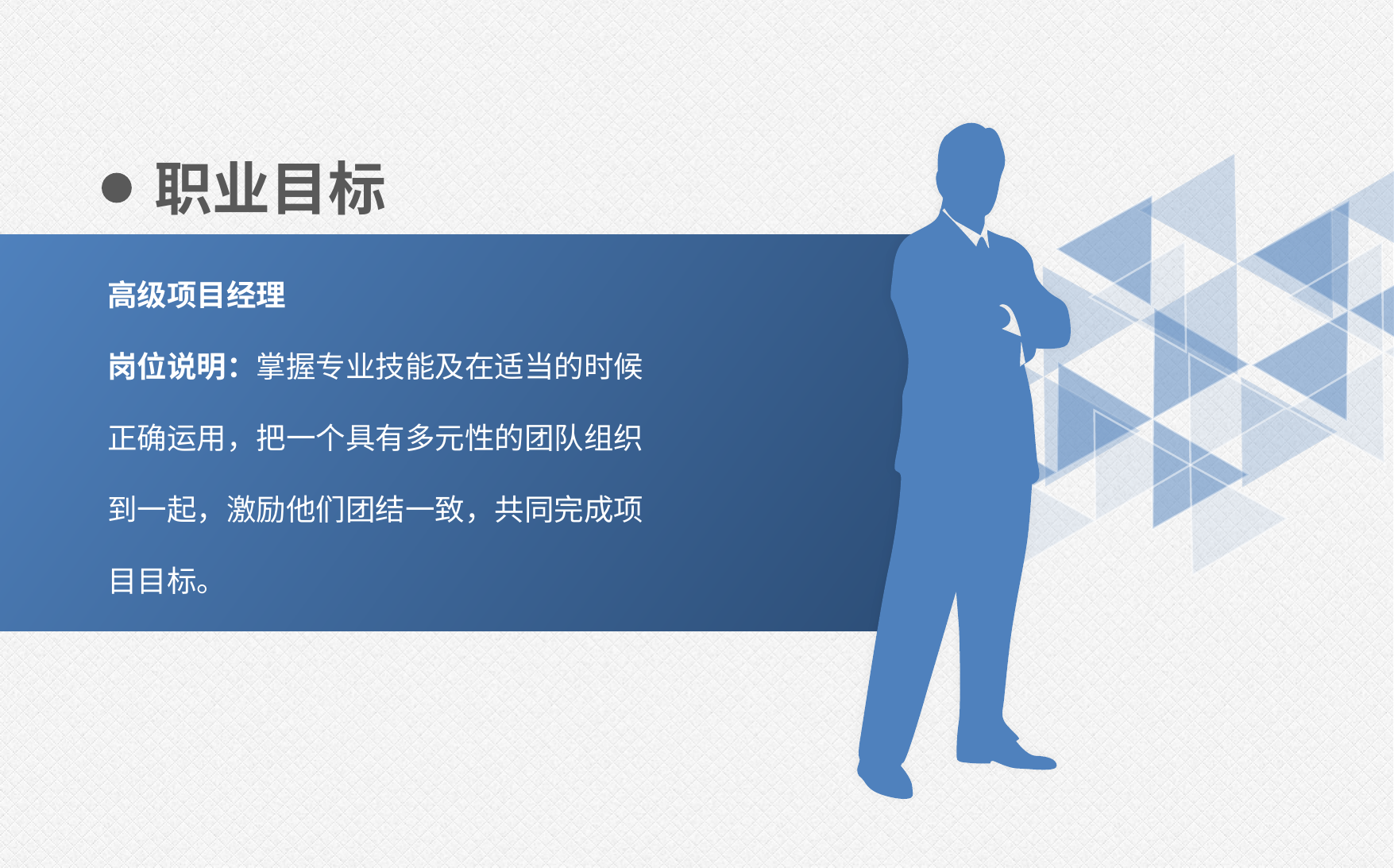

职业目标

高级项目经理
岗位说明：掌握专业技能及在适当的时候正确运用，把一个具有多元性的团队组织到一起，激励他们团结一致，共同完成项目目标。